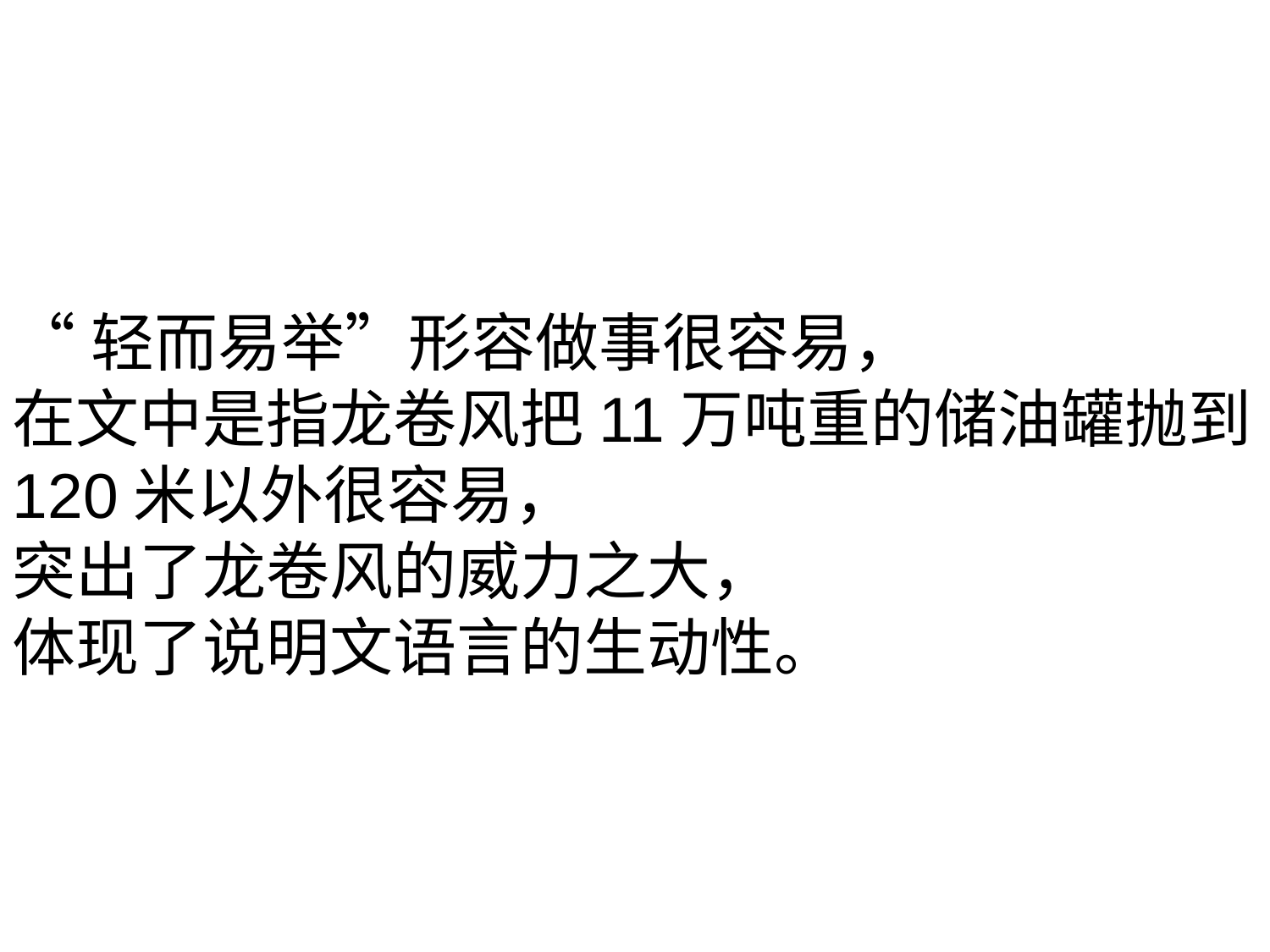

“轻而易举”形容做事很容易，
在文中是指龙卷风把11万吨重的储油罐抛到120米以外很容易，
突出了龙卷风的威力之大，
体现了说明文语言的生动性。